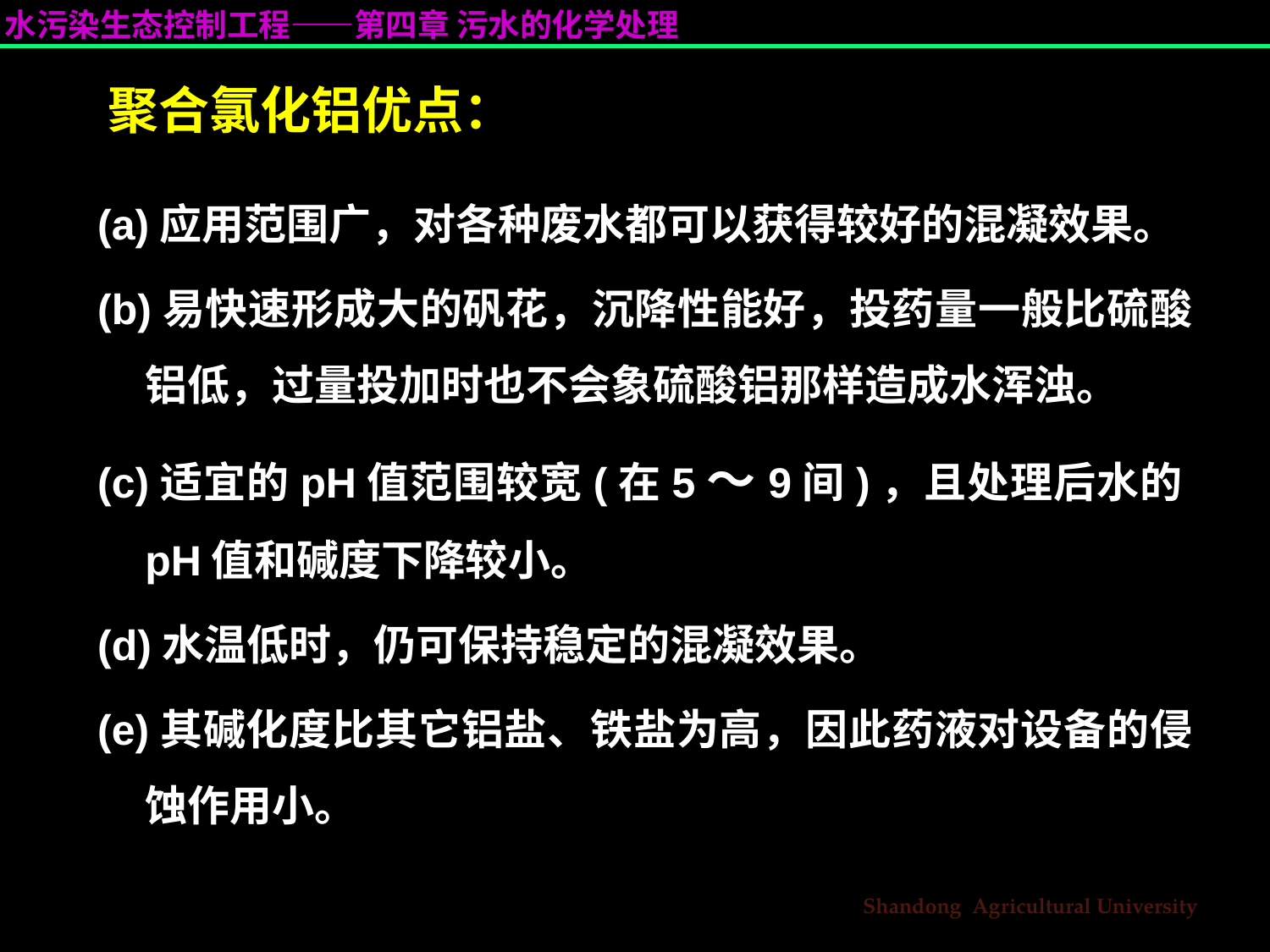

# 聚合氯化铝优点：
(a)应用范围广，对各种废水都可以获得较好的混凝效果。
(b)易快速形成大的矾花，沉降性能好，投药量一般比硫酸铝低，过量投加时也不会象硫酸铝那样造成水浑浊。
(c)适宜的pH值范围较宽(在5～9间)，且处理后水的pH值和碱度下降较小。
(d)水温低时，仍可保持稳定的混凝效果。
(e)其碱化度比其它铝盐、铁盐为高，因此药液对设备的侵蚀作用小。